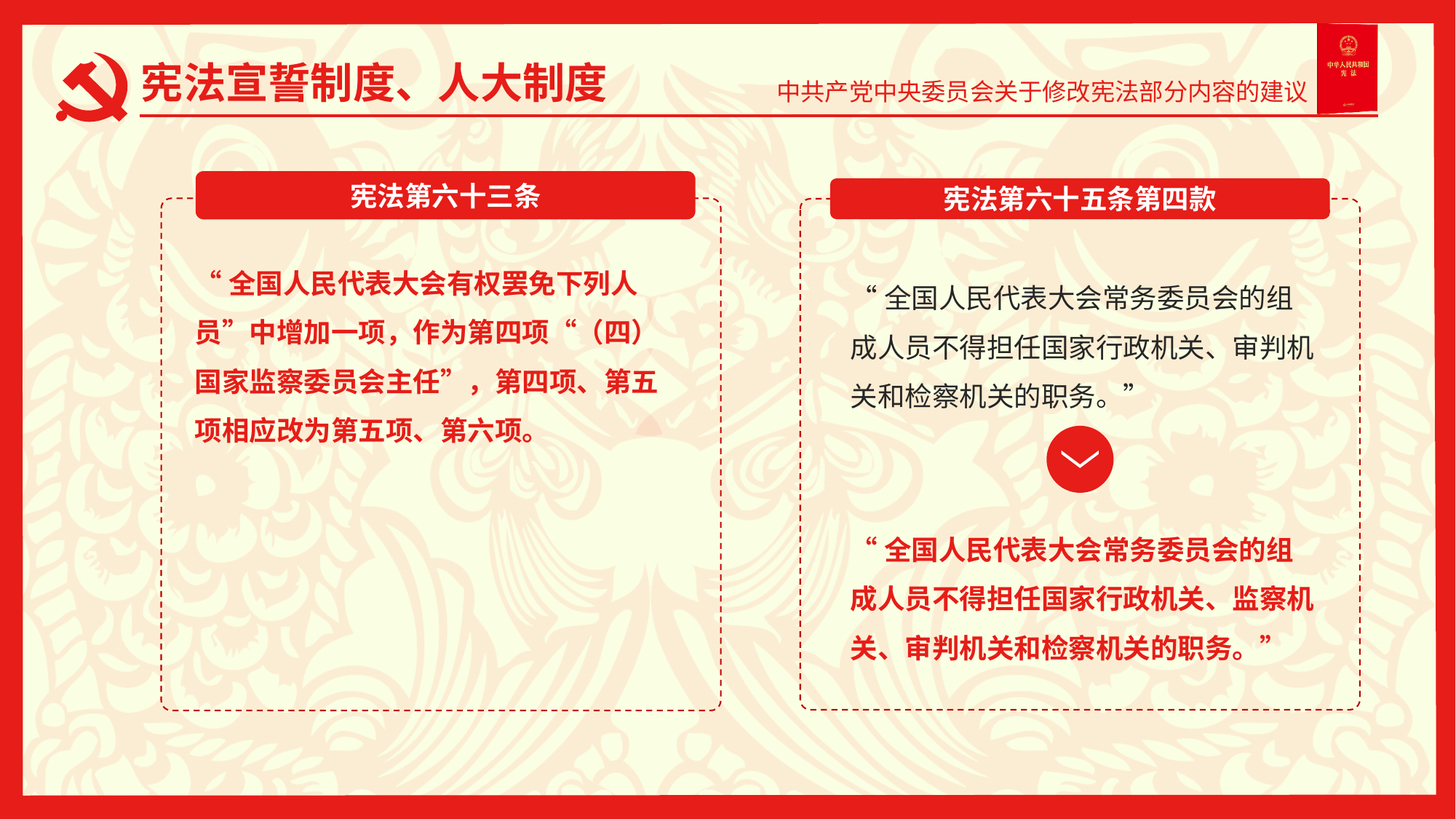

宪法宣誓制度、人大制度
宪法第六十三条
宪法第六十五条第四款

“全国人民代表大会有权罢免下列人员”中增加一项，作为第四项“（四）国家监察委员会主任”，第四项、第五项相应改为第五项、第六项。
“全国人民代表大会常务委员会的组成人员不得担任国家行政机关、审判机关和检察机关的职务。”

“全国人民代表大会常务委员会的组成人员不得担任国家行政机关、监察机关、审判机关和检察机关的职务。”